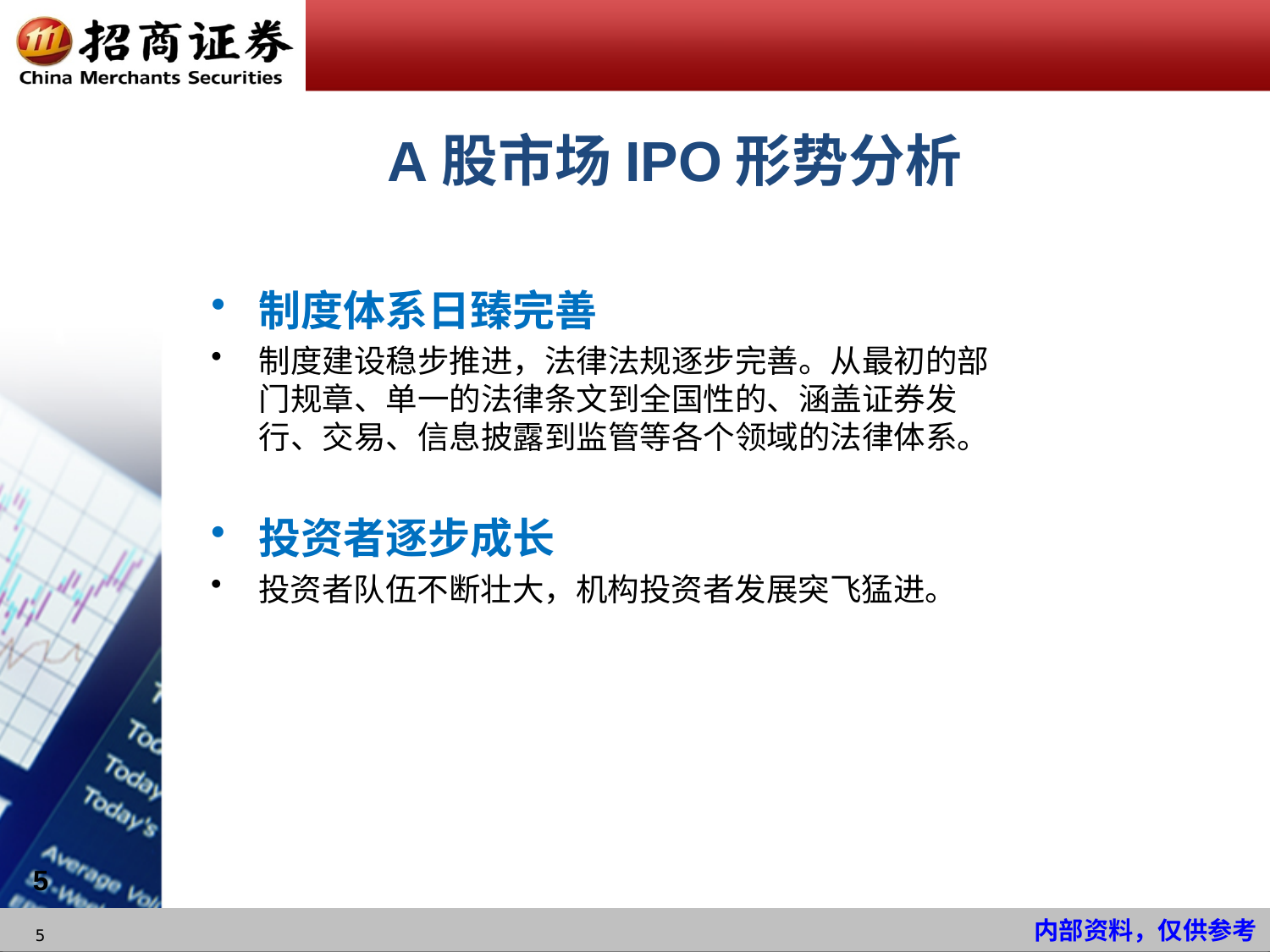

# A股市场IPO形势分析
制度体系日臻完善
制度建设稳步推进，法律法规逐步完善。从最初的部门规章、单一的法律条文到全国性的、涵盖证券发行、交易、信息披露到监管等各个领域的法律体系。

投资者逐步成长
投资者队伍不断壮大，机构投资者发展突飞猛进。
5
5